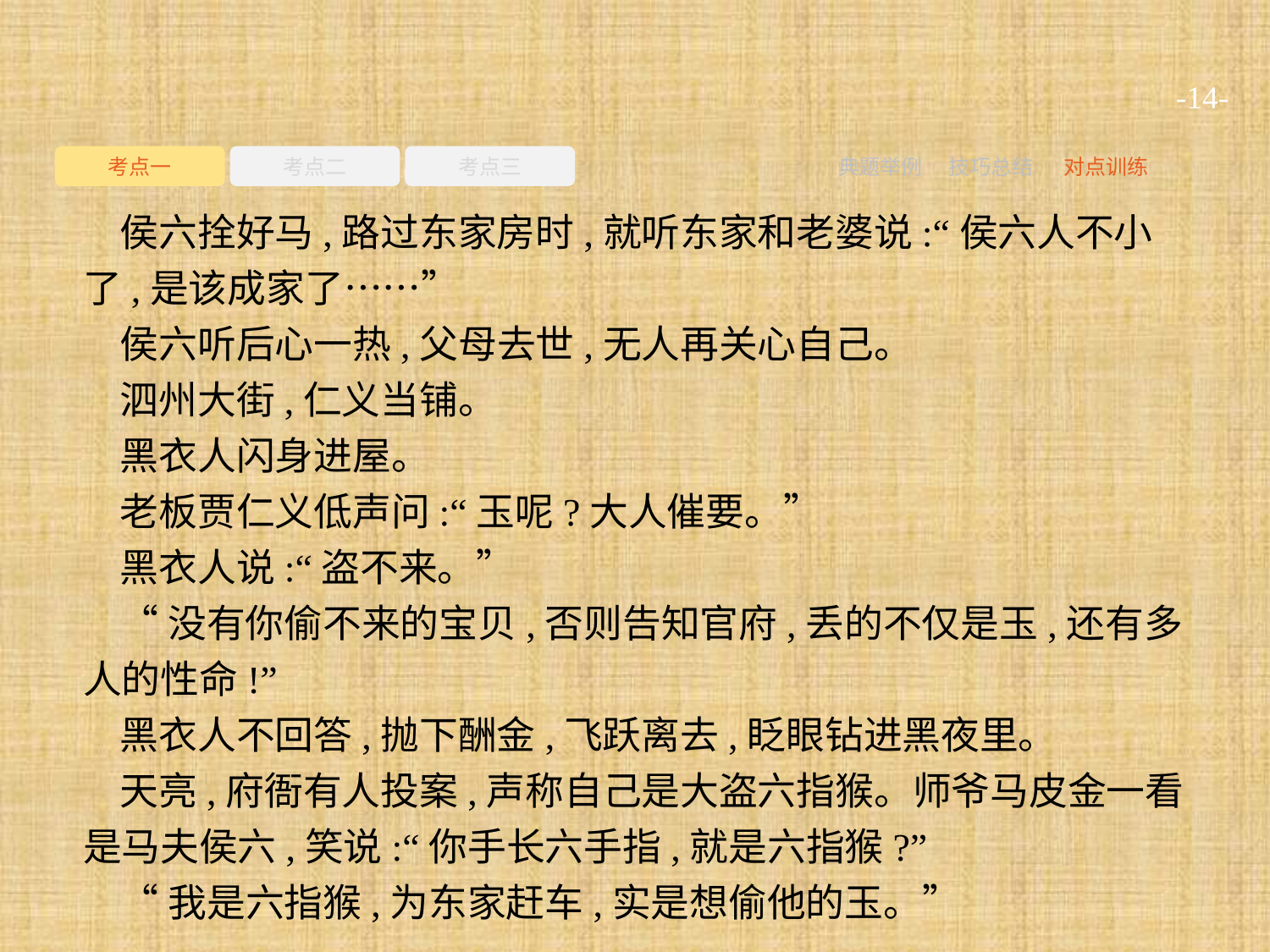

-14-
考点一
考点二
考点三
典题举例
技巧总结
对点训练
侯六拴好马,路过东家房时,就听东家和老婆说:“侯六人不小了,是该成家了……”
侯六听后心一热,父母去世,无人再关心自己。
泗州大街,仁义当铺。
黑衣人闪身进屋。
老板贾仁义低声问:“玉呢?大人催要。”
黑衣人说:“盗不来。”
“没有你偷不来的宝贝,否则告知官府,丢的不仅是玉,还有多人的性命!”
黑衣人不回答,抛下酬金,飞跃离去,眨眼钻进黑夜里。
天亮,府衙有人投案,声称自己是大盗六指猴。师爷马皮金一看是马夫侯六,笑说:“你手长六手指,就是六指猴?”
“我是六指猴,为东家赶车,实是想偷他的玉。”